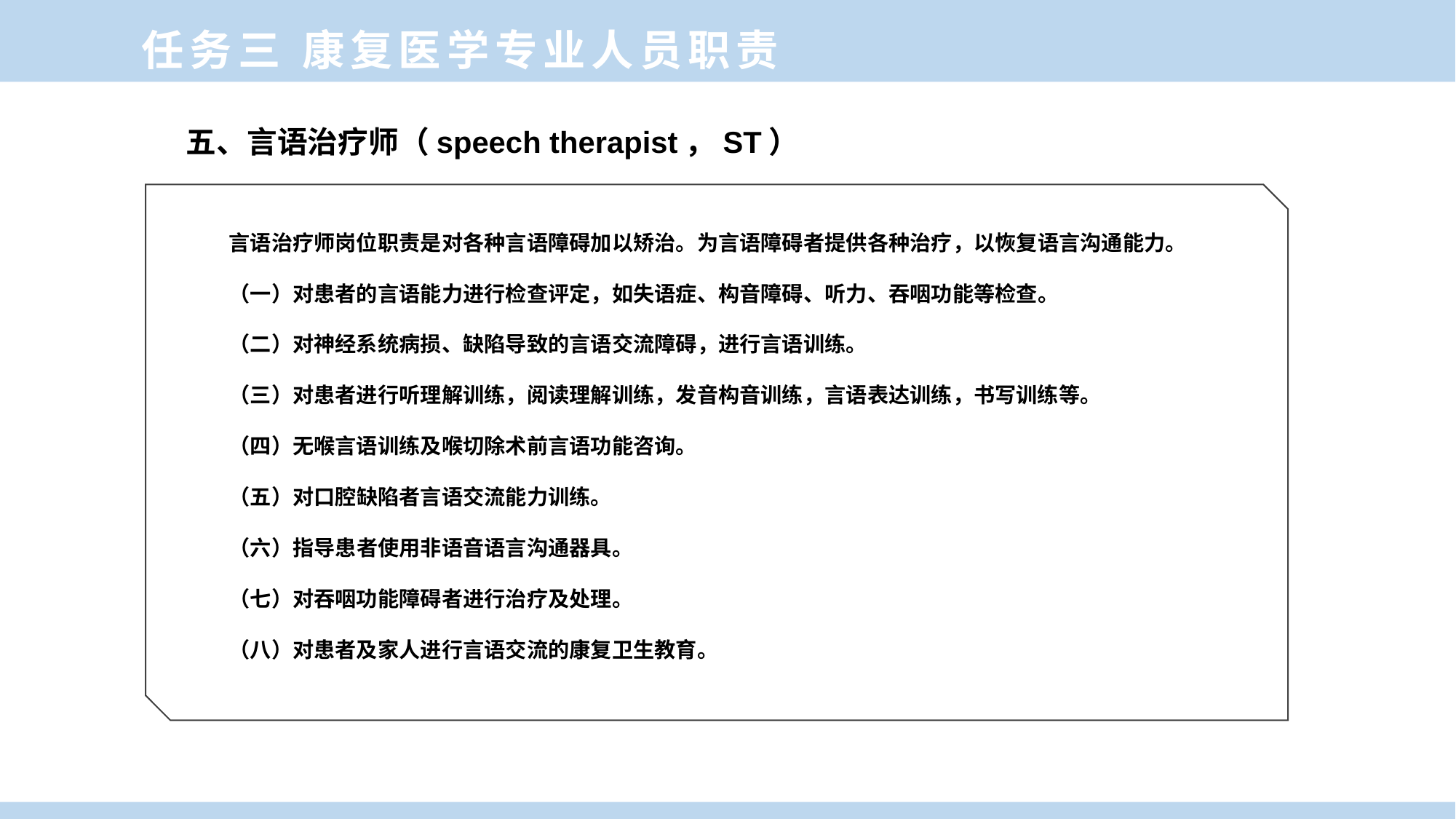

任务三 康复医学专业人员职责
五、言语治疗师（speech therapist，ST）

言语治疗师岗位职责是对各种言语障碍加以矫治。为言语障碍者提供各种治疗，以恢复语言沟通能力。
（一）对患者的言语能力进行检查评定，如失语症、构音障碍、听力、吞咽功能等检查。
（二）对神经系统病损、缺陷导致的言语交流障碍，进行言语训练。
（三）对患者进行听理解训练，阅读理解训练，发音构音训练，言语表达训练，书写训练等。
（四）无喉言语训练及喉切除术前言语功能咨询。
（五）对口腔缺陷者言语交流能力训练。
（六）指导患者使用非语音语言沟通器具。
（七）对吞咽功能障碍者进行治疗及处理。
（八）对患者及家人进行言语交流的康复卫生教育。